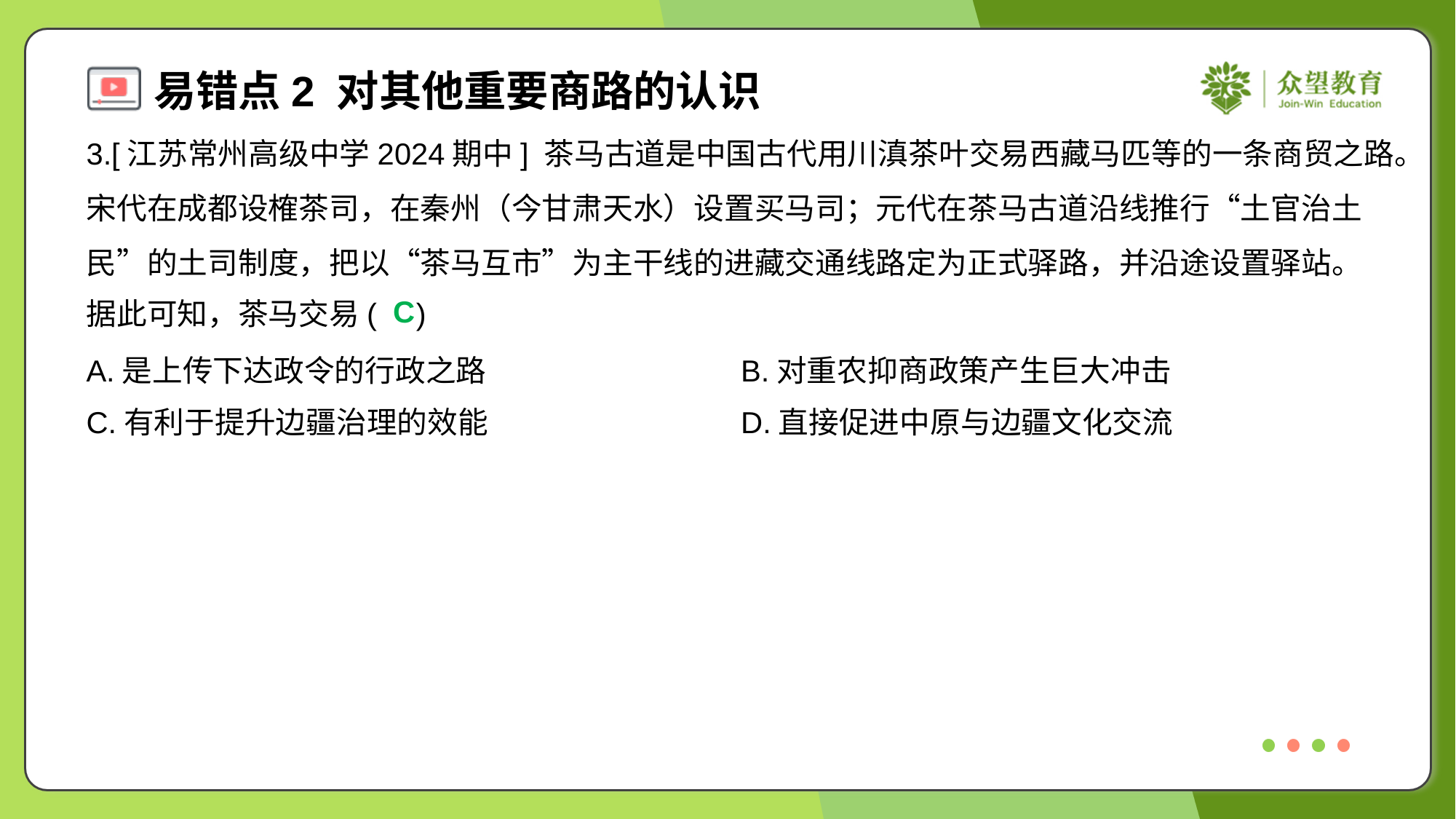

3.[江苏常州高级中学2024期中] 茶马古道是中国古代用川滇茶叶交易西藏马匹等的一条商贸之路。
宋代在成都设榷茶司，在秦州（今甘肃天水）设置买马司；元代在茶马古道沿线推行“土官治土
民”的土司制度，把以“茶马互市”为主干线的进藏交通线路定为正式驿路，并沿途设置驿站。
据此可知，茶马交易(     )
C
A.是上传下达政令的行政之路	B.对重农抑商政策产生巨大冲击
C.有利于提升边疆治理的效能	D.直接促进中原与边疆文化交流